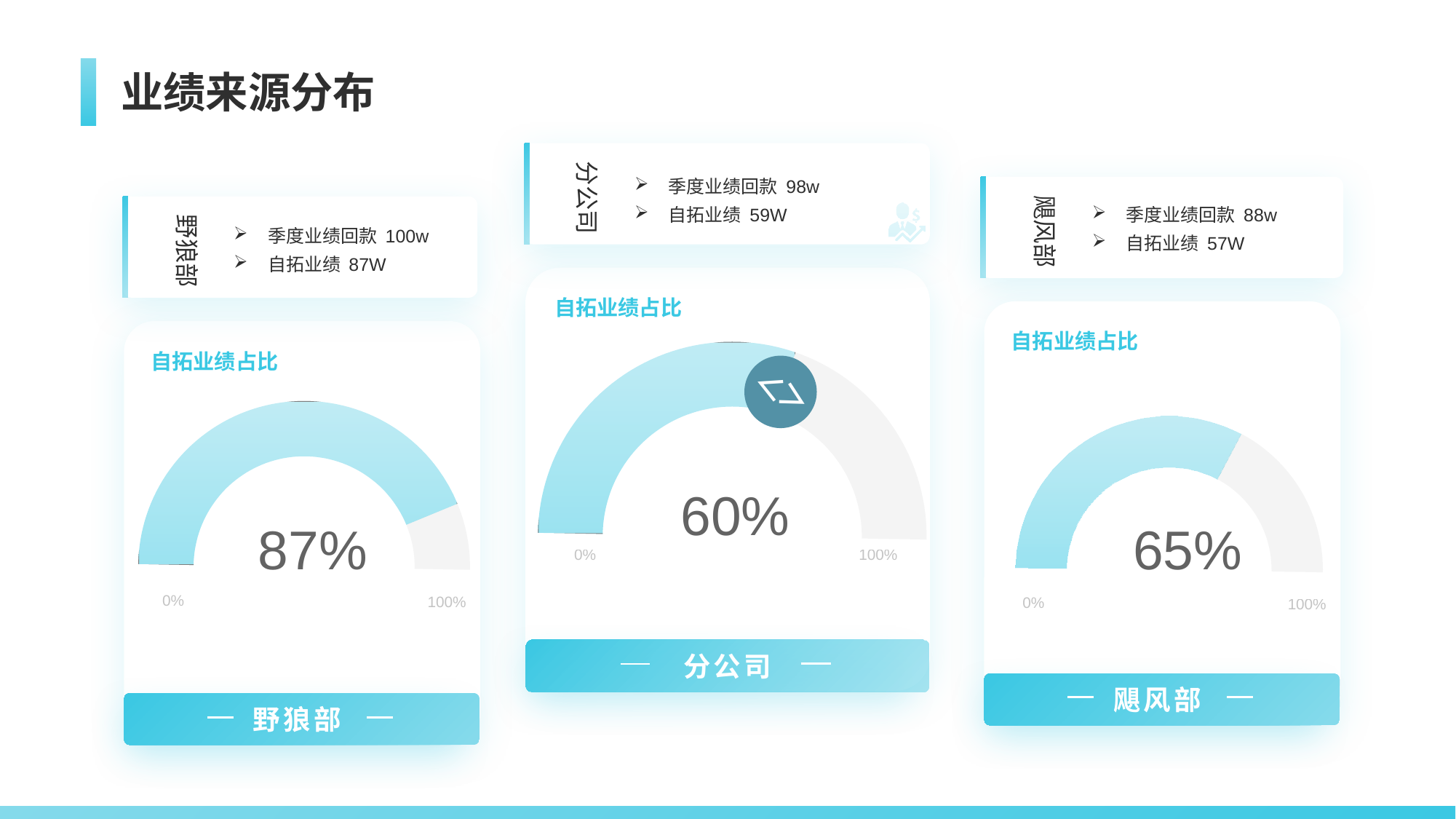

# 业绩来源分布

分公司
季度业绩回款 98w
自拓业绩 59W

自拓业绩占比

### Chart

| Category |  |  |
|---|---|---|
＜
＜
60%
0%
100%
分公司

飓风部
季度业绩回款 88w
自拓业绩 57W

自拓业绩占比
自拓业绩占比

### Chart

| Category |  |  |
|---|---|---|
65%
0%
100%
飓风部

野狼部
季度业绩回款 100w
自拓业绩 87W

自拓业绩占比
自拓业绩占比

### Chart

| Category |  |  |
|---|---|---|
87%
0%
100%
野狼部